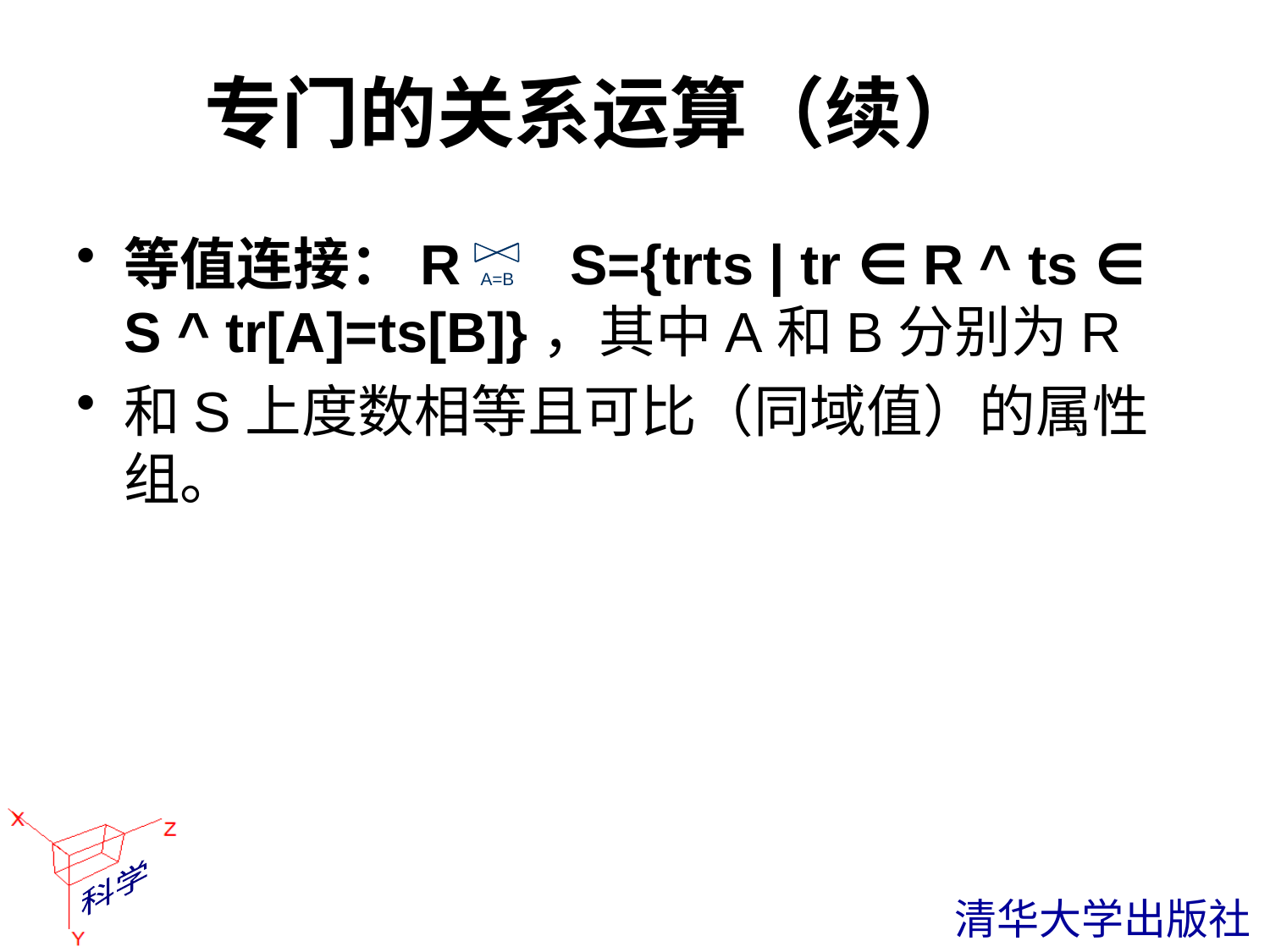

# 专门的关系运算（续）
等值连接：R       S={trts | tr ∈ R ^ ts ∈ S ^ tr[A]=ts[B]}，其中A和B分别为R
和S上度数相等且可比（同域值）的属性组。

A=B
      清华大学出版社